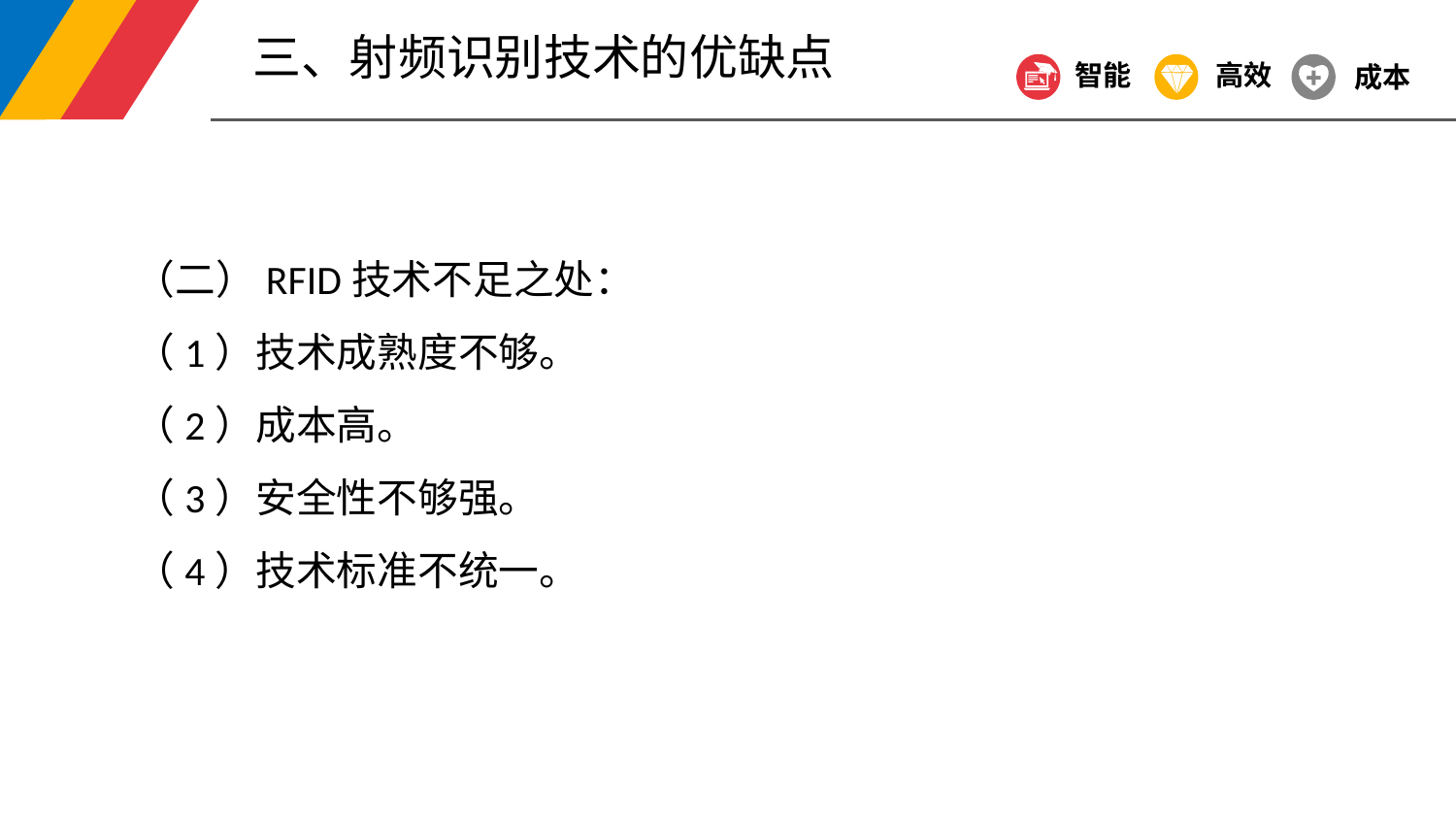

三、射频识别技术的优缺点
智能
高效
成本
（二）RFID技术不足之处：
（1）技术成熟度不够。
（2）成本高。
（3）安全性不够强。
（4）技术标准不统一。